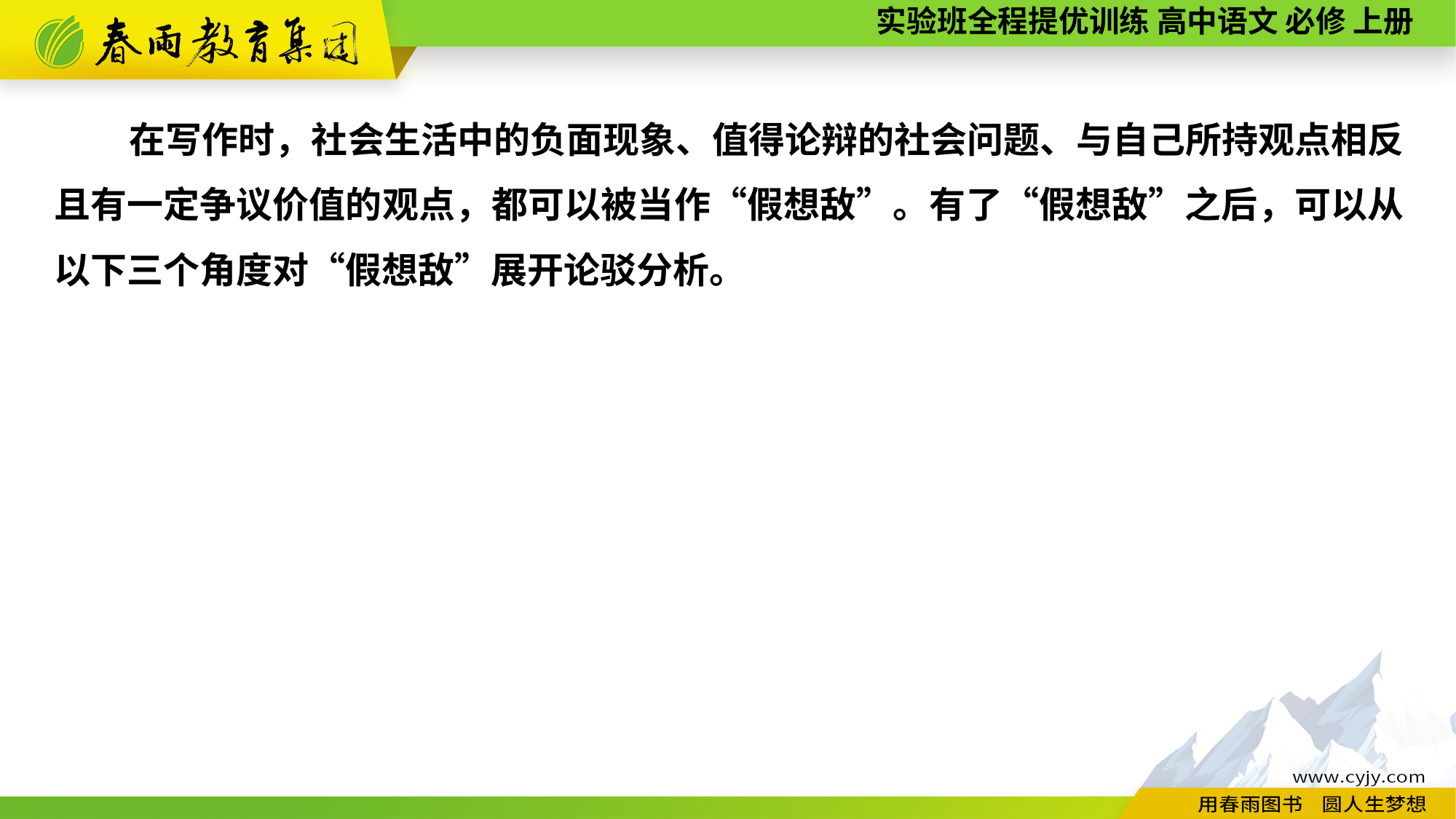

在写作时，社会生活中的负面现象、值得论辩的社会问题、与自己所持观点相反且有一定争议价值的观点，都可以被当作“假想敌”。有了“假想敌”之后，可以从以下三个角度对“假想敌”展开论驳分析。